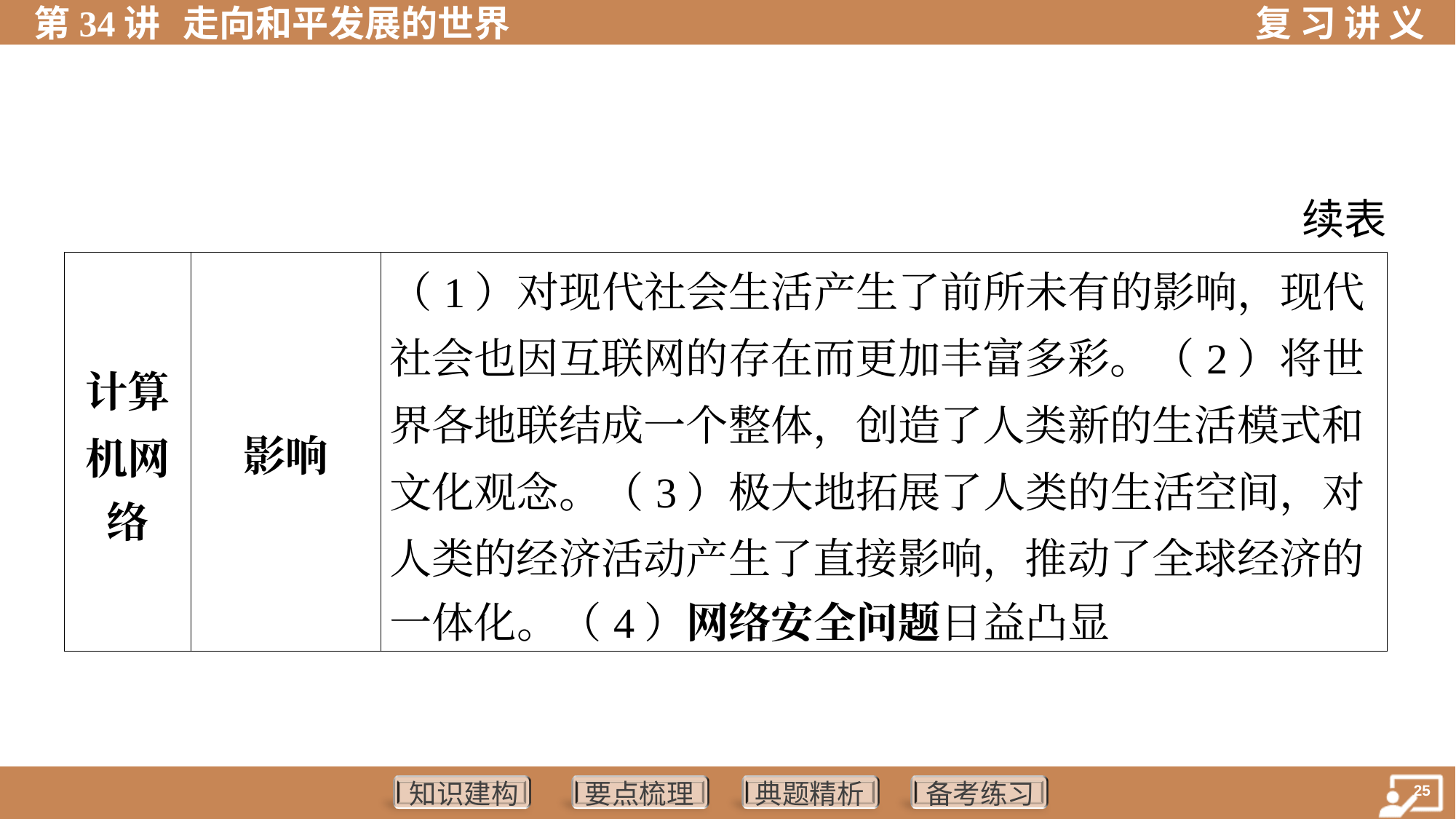

续表
| 计算 机网 络 | 影响 | （1）对现代社会生活产生了前所未有的影响，现代 社会也因互联网的存在而更加丰富多彩。（2）将世 界各地联结成一个整体，创造了人类新的生活模式和 文化观念。（3）极大地拓展了人类的生活空间，对 人类的经济活动产生了直接影响，推动了全球经济的 一体化。（4）网络安全问题日益凸显 |
| --- | --- | --- |